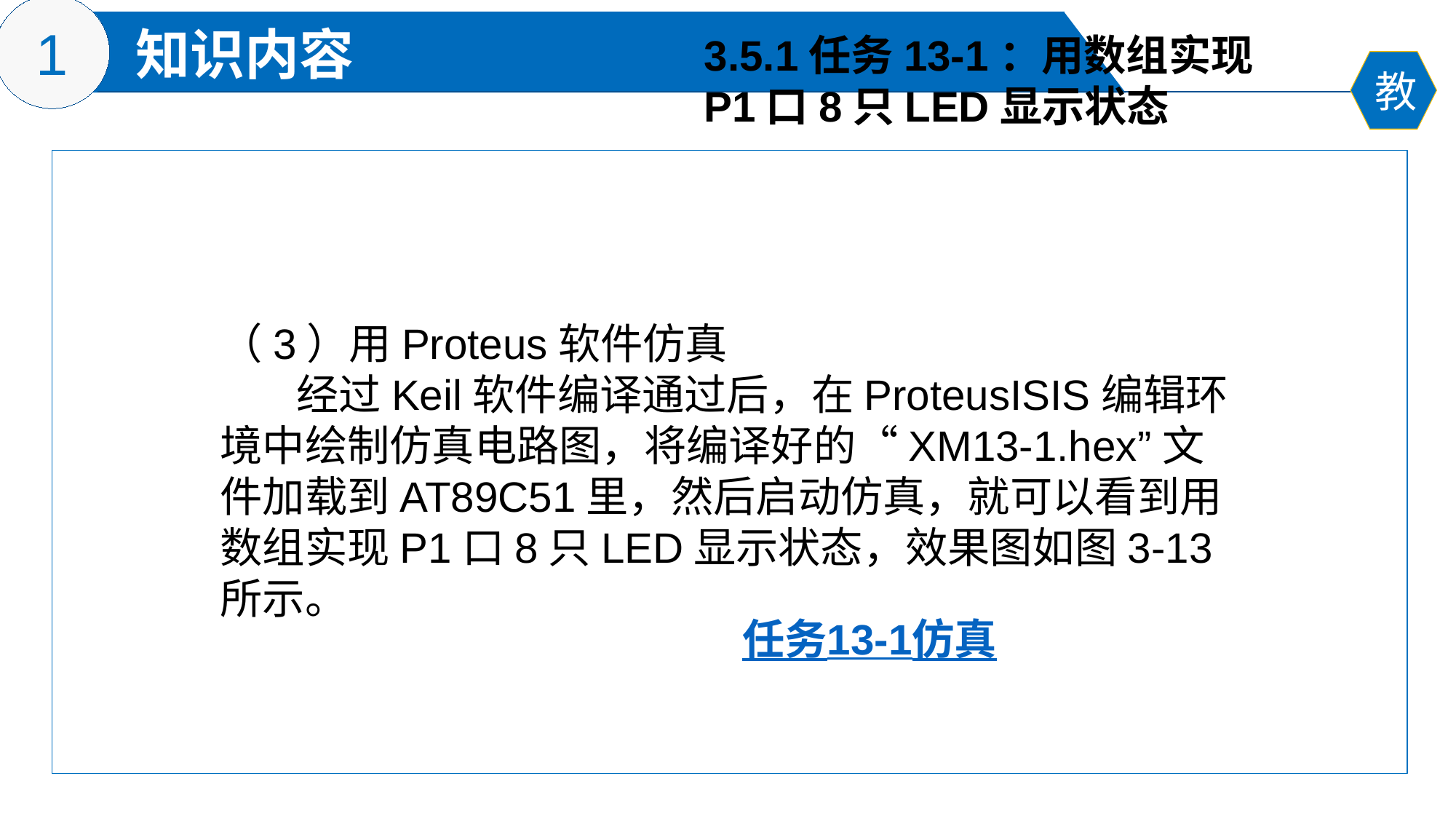

3.5.1任务13-1：用数组实现
P1口8只LED显示状态
（3）用Proteus软件仿真
       经过Keil软件编译通过后，在ProteusISIS编辑环境中绘制仿真电路图，将编译好的“XM13-1.hex”文件加载到AT89C51里，然后启动仿真，就可以看到用数组实现P1口8只LED显示状态，效果图如图3-13所示。
任务13-1仿真